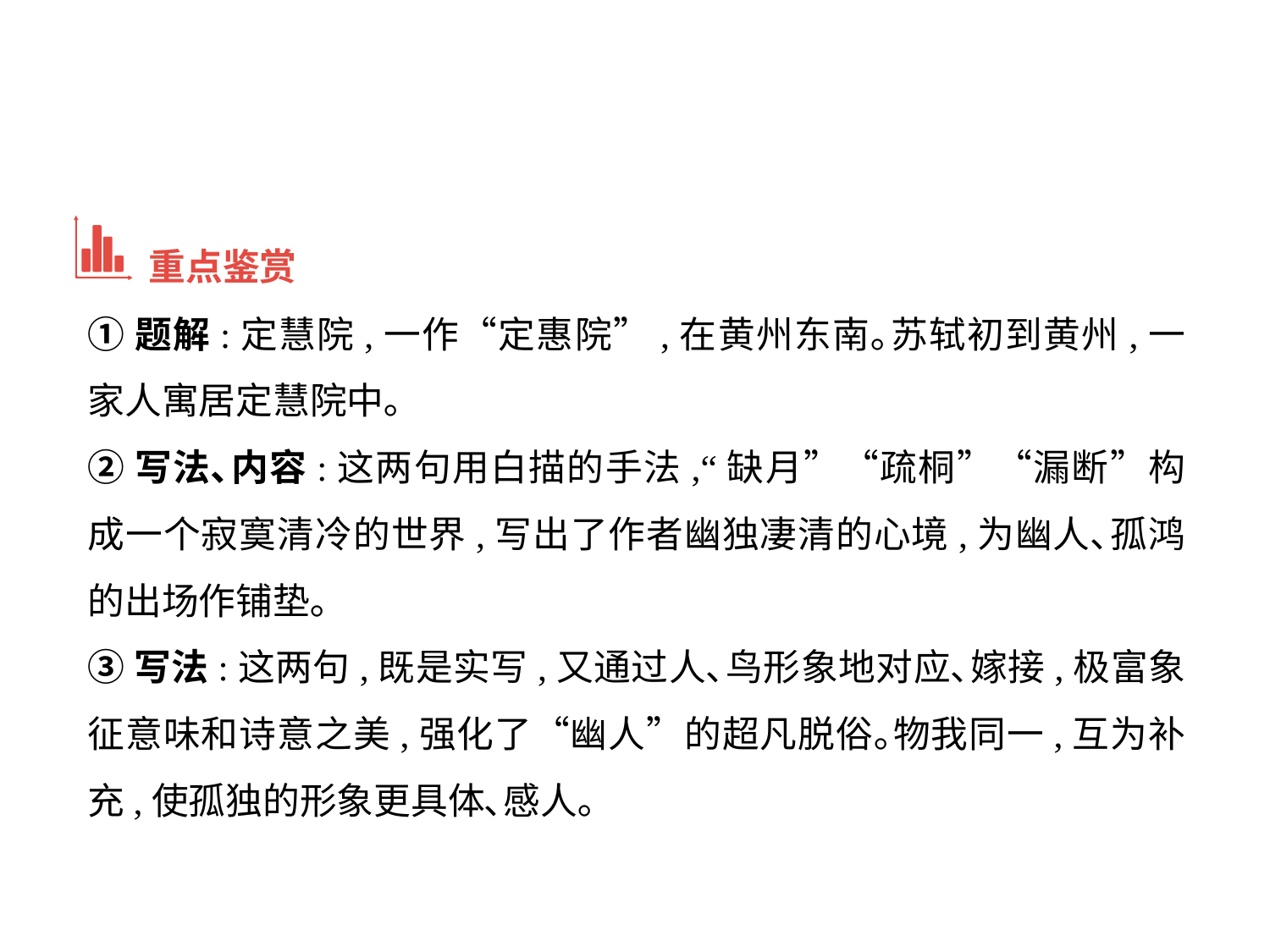

重点鉴赏
①题解:定慧院,一作“定惠院”,在黄州东南｡苏轼初到黄州,一家人寓居定慧院中｡
②写法､内容:这两句用白描的手法,“缺月”“疏桐”“漏断”构成一个寂寞清冷的世界,写出了作者幽独凄清的心境,为幽人､孤鸿的出场作铺垫｡
③写法:这两句,既是实写,又通过人､鸟形象地对应､嫁接,极富象征意味和诗意之美,强化了“幽人”的超凡脱俗｡物我同一,互为补充,使孤独的形象更具体､感人｡